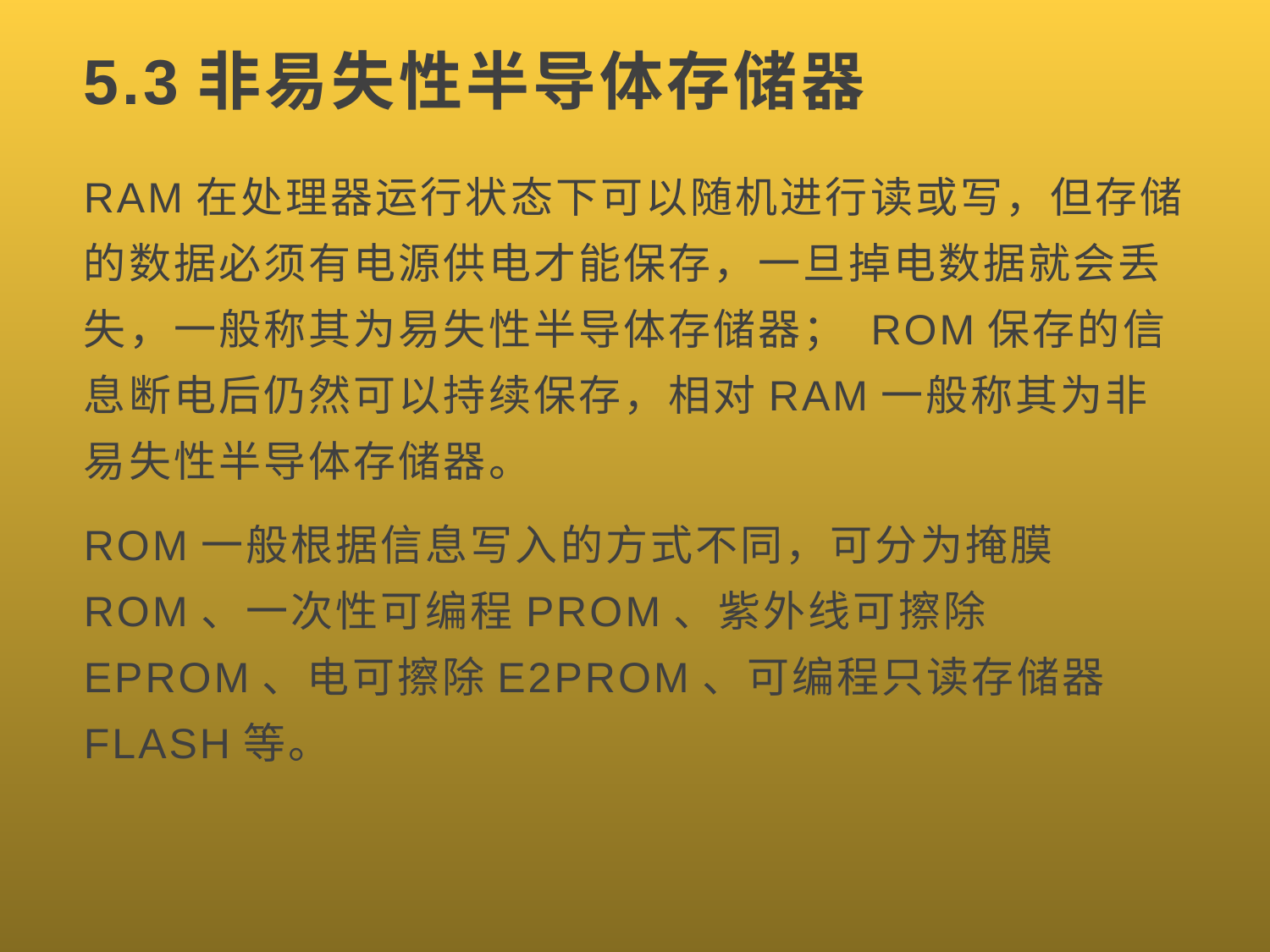

# 5.3非易失性半导体存储器

RAM在处理器运行状态下可以随机进行读或写，但存储的数据必须有电源供电才能保存，一旦掉电数据就会丢失，一般称其为易失性半导体存储器； ROM保存的信息断电后仍然可以持续保存，相对RAM一般称其为非易失性半导体存储器。
ROM一般根据信息写入的方式不同，可分为掩膜ROM、一次性可编程PROM、紫外线可擦除EPROM、电可擦除E2PROM、可编程只读存储器FLASH等。